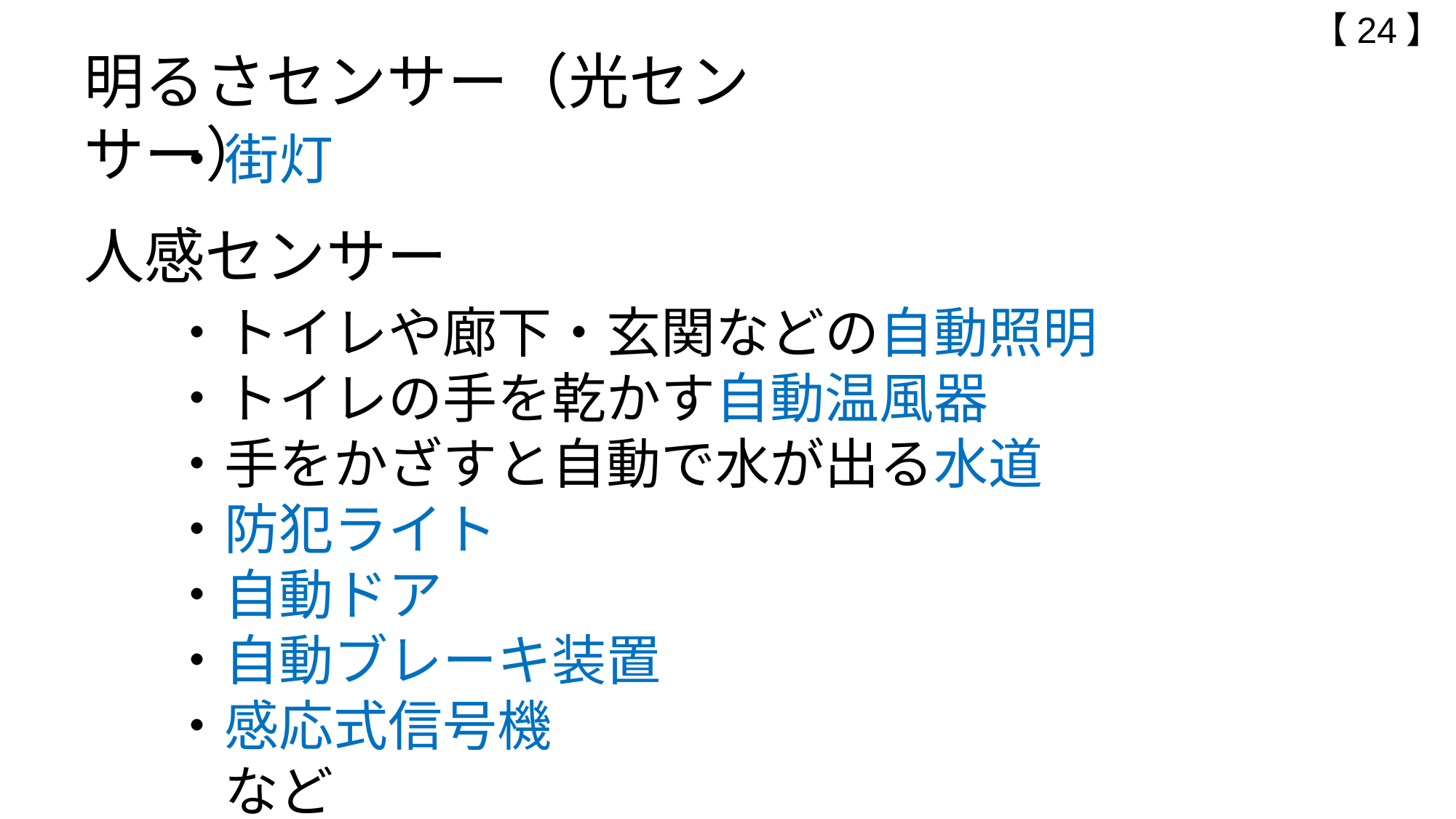

【24】
明るさセンサー（光センサー）
・街灯
人感センサー
・トイレや廊下・玄関などの自動照明
・トイレの手を乾かす自動温風器
・手をかざすと自動で水が出る水道
・防犯ライト
・自動ドア
・自動ブレーキ装置
・感応式信号機　　　　　　　　　　　　　　など